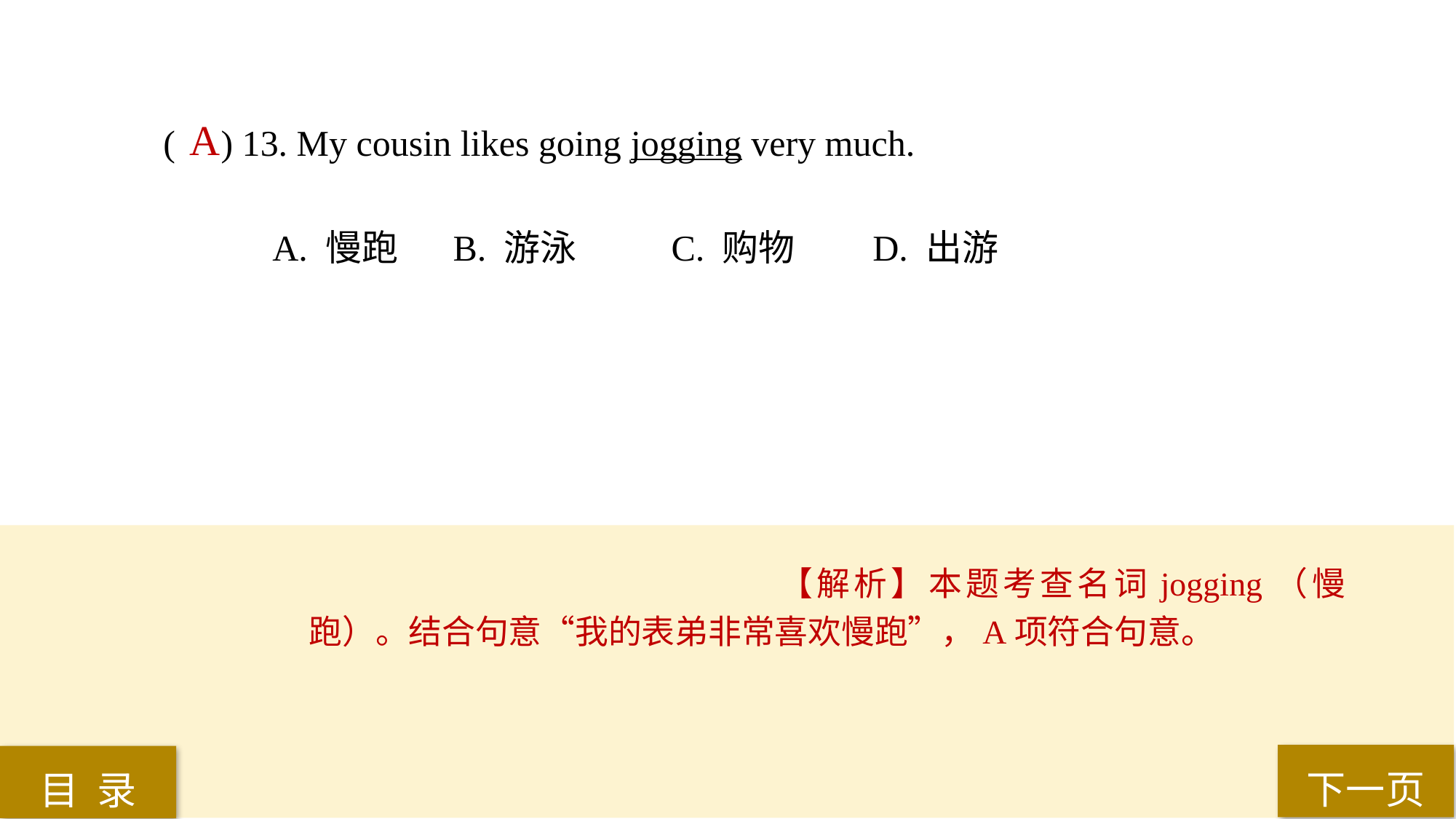

(     ) 13. My cousin likes going jogging very much.

A. 慢跑	 B. 游泳	 C. 购物 	D. 出游
A
【解析】本题考查名词jogging（慢跑）。结合句意“我的表弟非常喜欢慢跑”，A项符合句意。